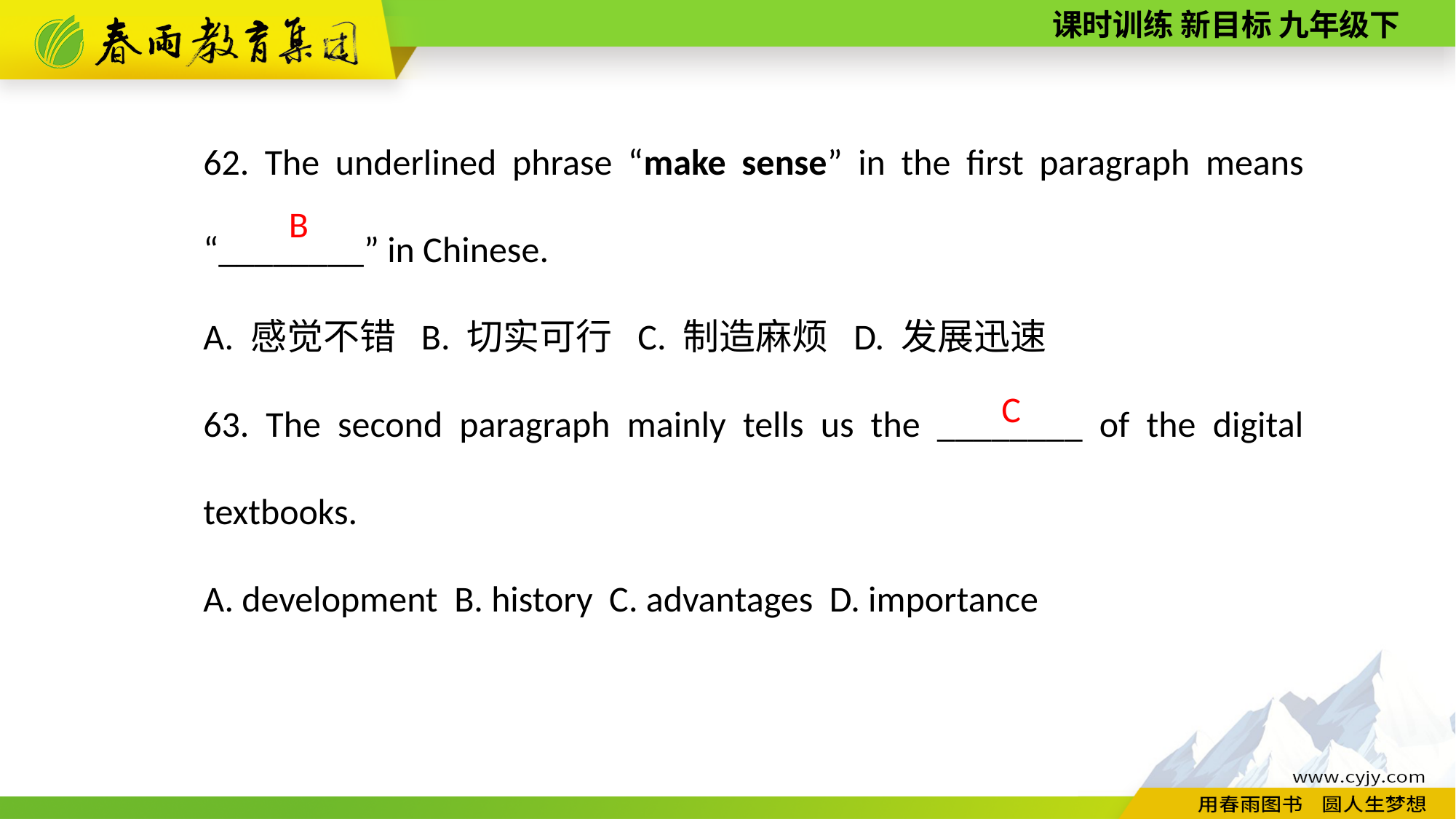

62. The underlined phrase “make sense” in the first paragraph means “________” in Chinese.
A. 感觉不错  B. 切实可行  C. 制造麻烦  D. 发展迅速
63. The second paragraph mainly tells us the ________ of the digital textbooks.
A. development  B. history  C. advantages  D. importance
B
C